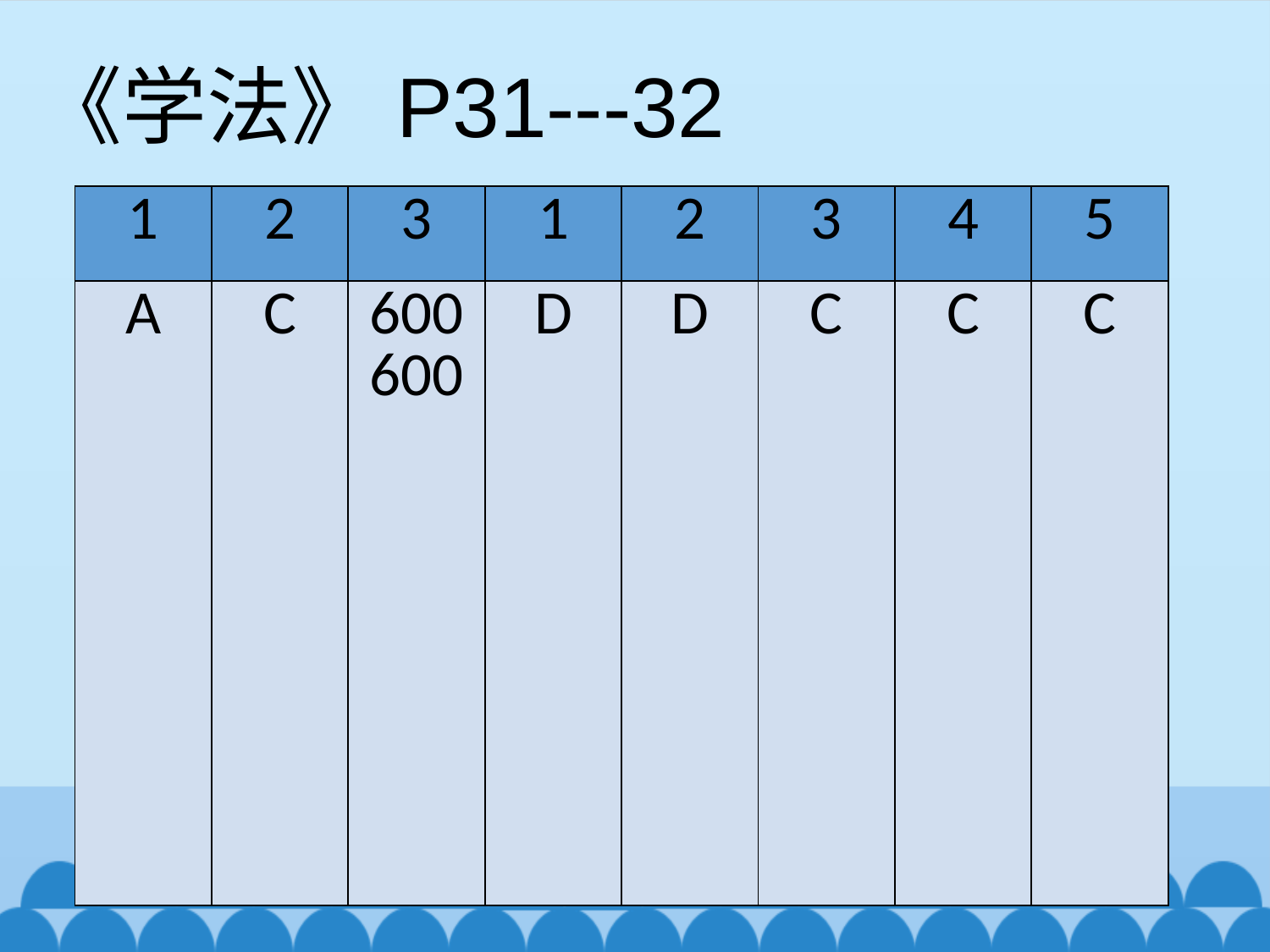

《学法》P31---32
#
| 1 | 2 | 3 | 1 | 2 | 3 | 4 | 5 |
| --- | --- | --- | --- | --- | --- | --- | --- |
| A | C | 600 600 | D | D | C | C | C |